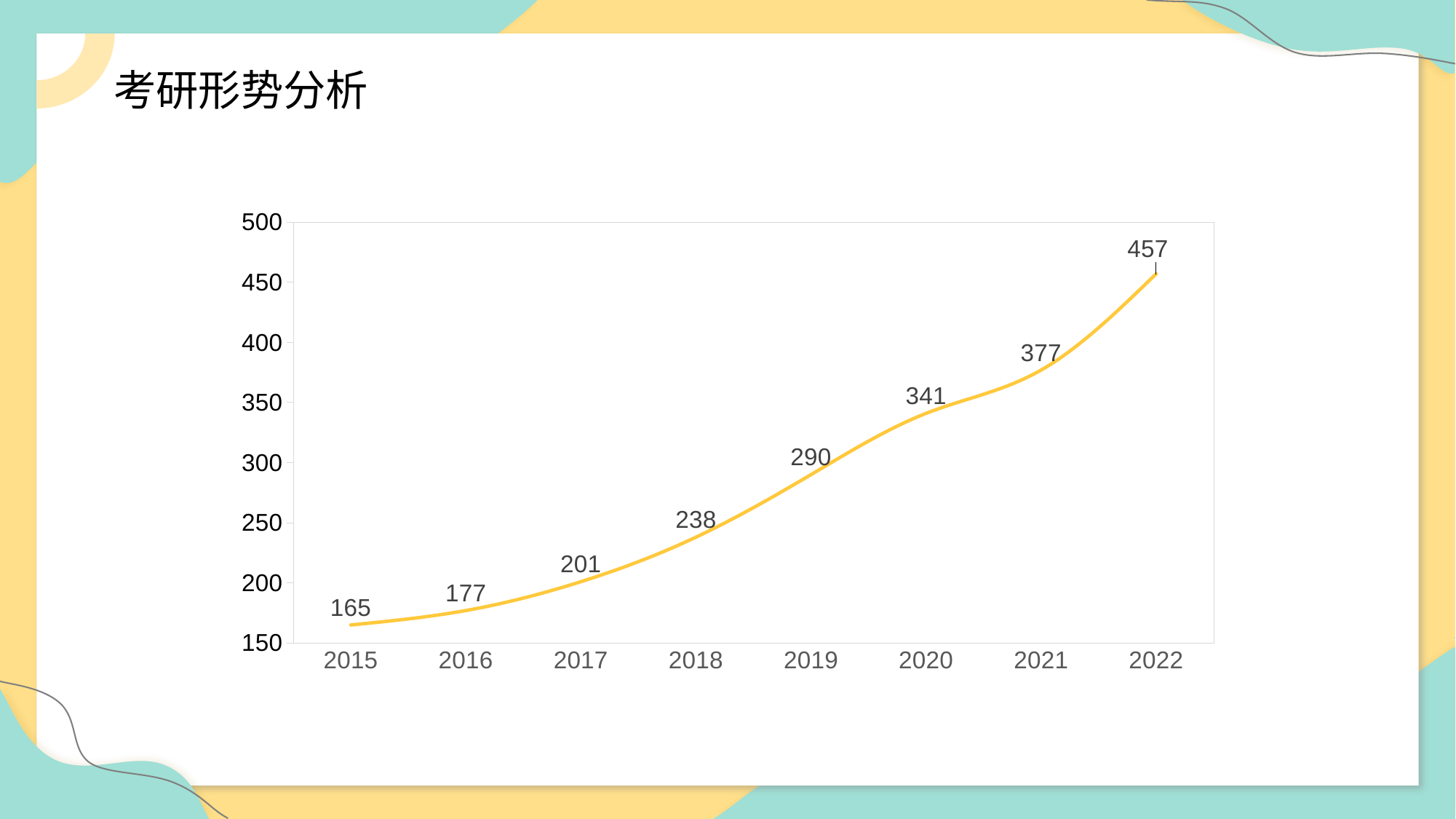

# 考研形势分析

### Chart

| Category |  |
|---|---|
| 2015 | 165.0 |
| 2016 | 177.0 |
| 2017 | 201.0 |
| 2018 | 238.0 |
| 2019 | 290.0 |
| 2020 | 341.0 |
| 2021 | 377.0 |
| 2022 | 457.0 |